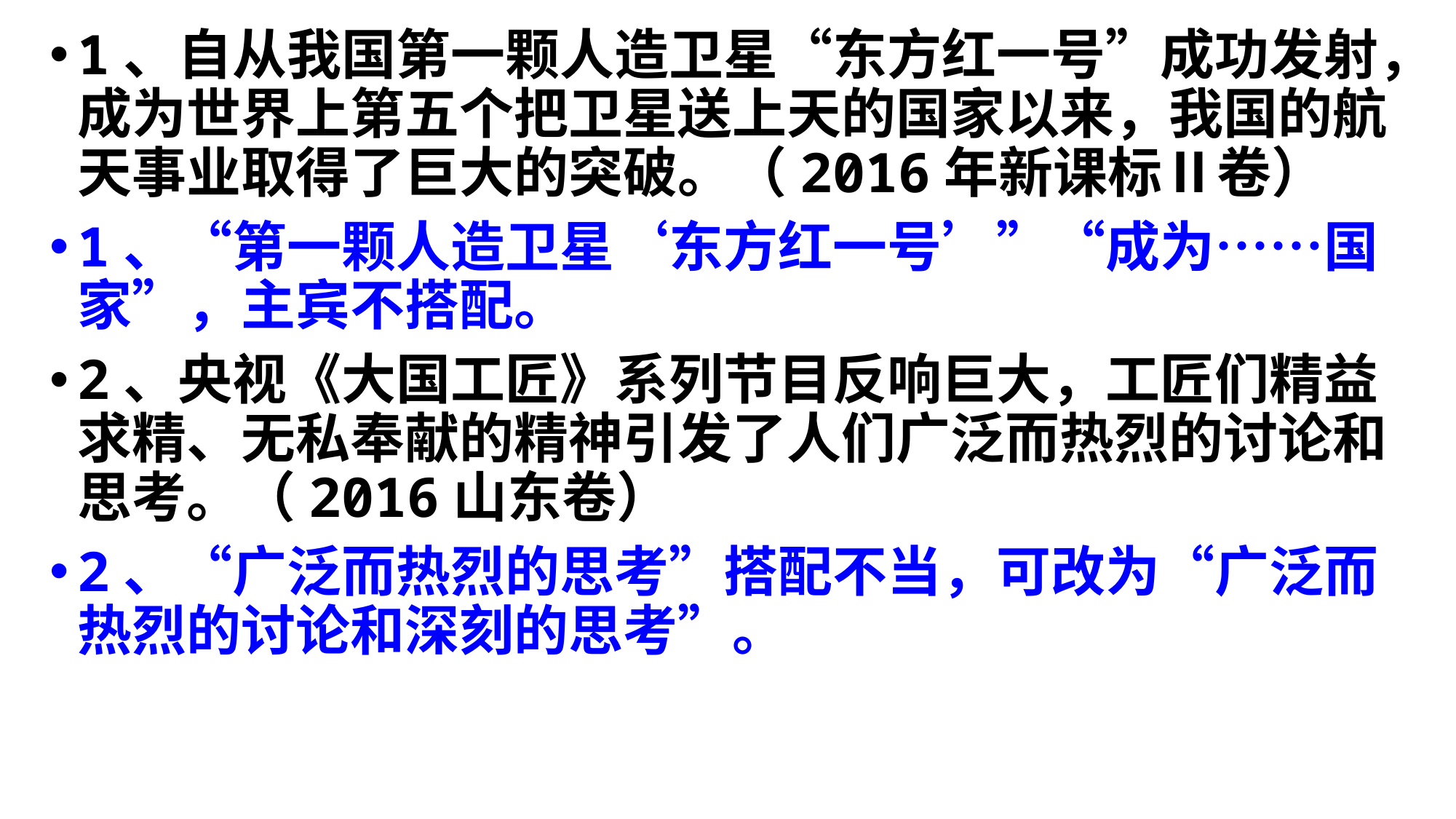

1、自从我国第一颗人造卫星“东方红一号”成功发射，成为世界上第五个把卫星送上天的国家以来，我国的航天事业取得了巨大的突破。（2016年新课标Ⅱ卷）
1、“第一颗人造卫星‘东方红一号’”“成为……国家”，主宾不搭配。
2、央视《大国工匠》系列节目反响巨大，工匠们精益求精、无私奉献的精神引发了人们广泛而热烈的讨论和思考。（2016山东卷）
2、“广泛而热烈的思考”搭配不当，可改为“广泛而热烈的讨论和深刻的思考”。